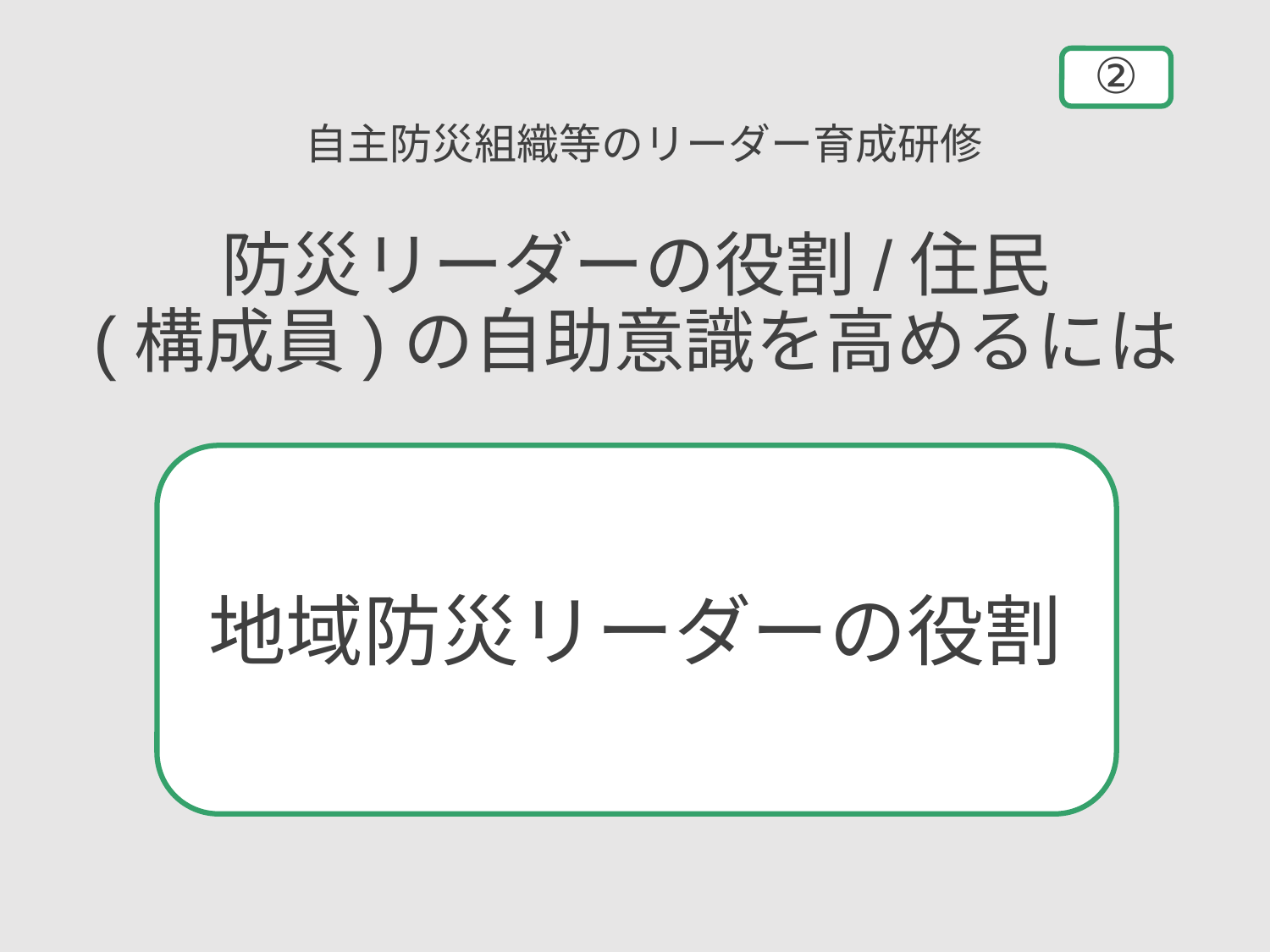

②

# 防災リーダーの役割/住民 (構成員)の自助意識を高めるには

地域防災リーダーの役割